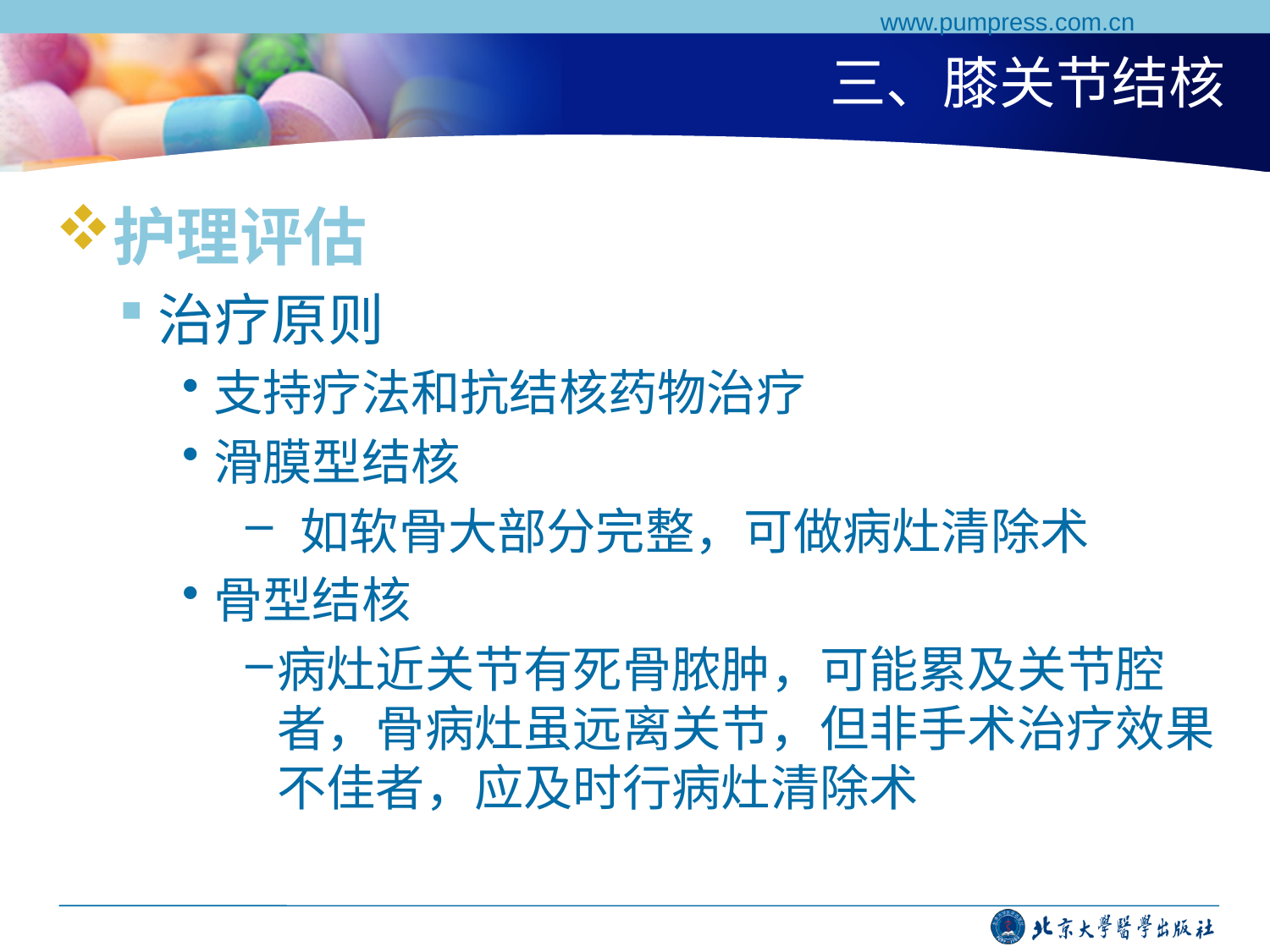

www.pumpress.com.cn
# 三、膝关节结核
护理评估
治疗原则
支持疗法和抗结核药物治疗
滑膜型结核
 如软骨大部分完整，可做病灶清除术
骨型结核
病灶近关节有死骨脓肿，可能累及关节腔者，骨病灶虽远离关节，但非手术治疗效果不佳者，应及时行病灶清除术